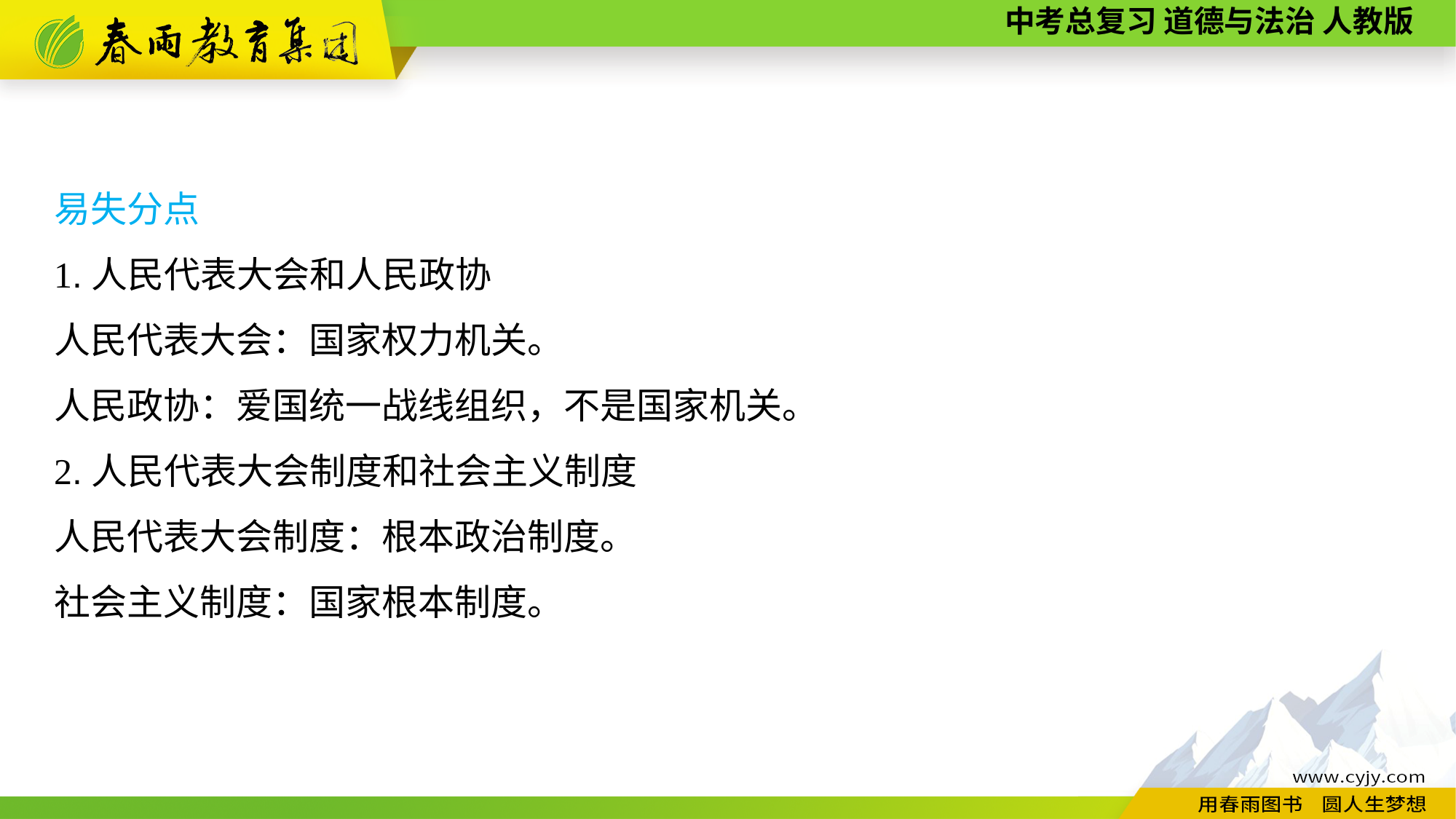

易失分点
1.人民代表大会和人民政协
人民代表大会：国家权力机关。
人民政协：爱国统一战线组织，不是国家机关。
2.人民代表大会制度和社会主义制度
人民代表大会制度：根本政治制度。
社会主义制度：国家根本制度。